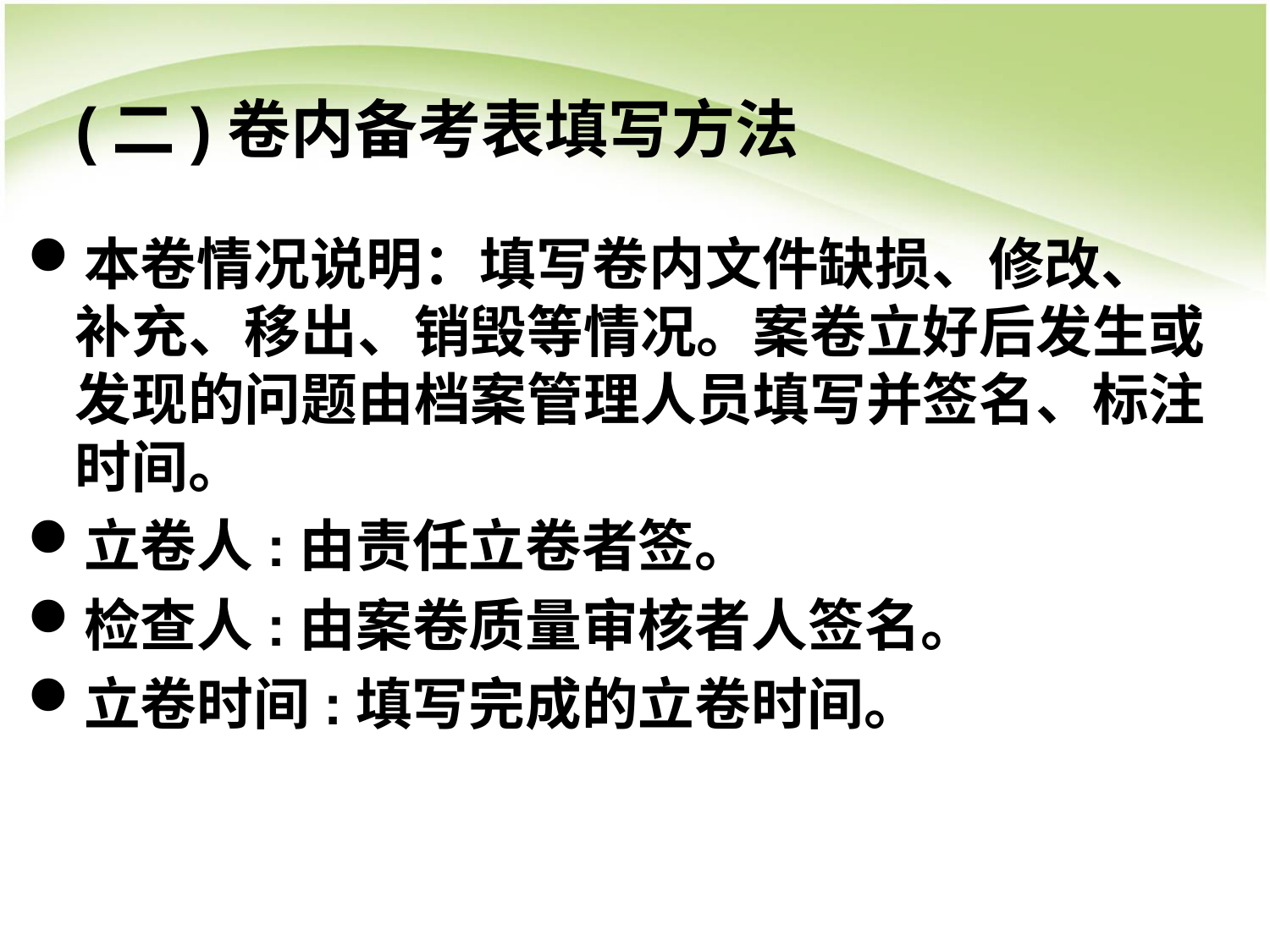

# (二)卷内备考表填写方法
本卷情况说明：填写卷内文件缺损、修改、补充、移出、销毁等情况。案卷立好后发生或发现的问题由档案管理人员填写并签名、标注时间。
立卷人:由责任立卷者签。
检查人:由案卷质量审核者人签名。
立卷时间:填写完成的立卷时间。